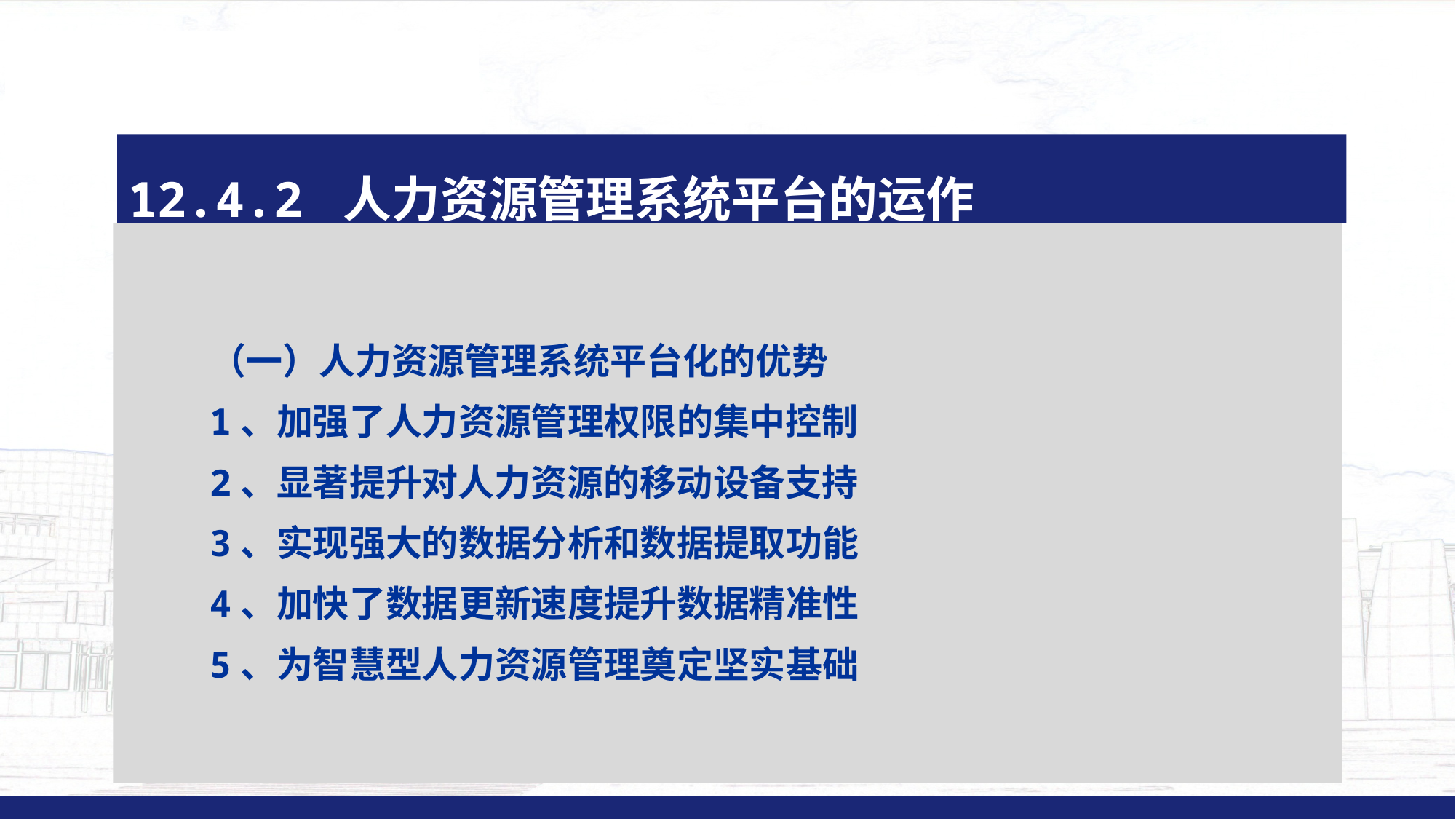

#
12.4.2 人力资源管理系统平台的运作

（一）人力资源管理系统平台化的优势
1、加强了人力资源管理权限的集中控制
2、显著提升对人力资源的移动设备支持
3、实现强大的数据分析和数据提取功能
4、加快了数据更新速度提升数据精准性
5、为智慧型人力资源管理奠定坚实基础